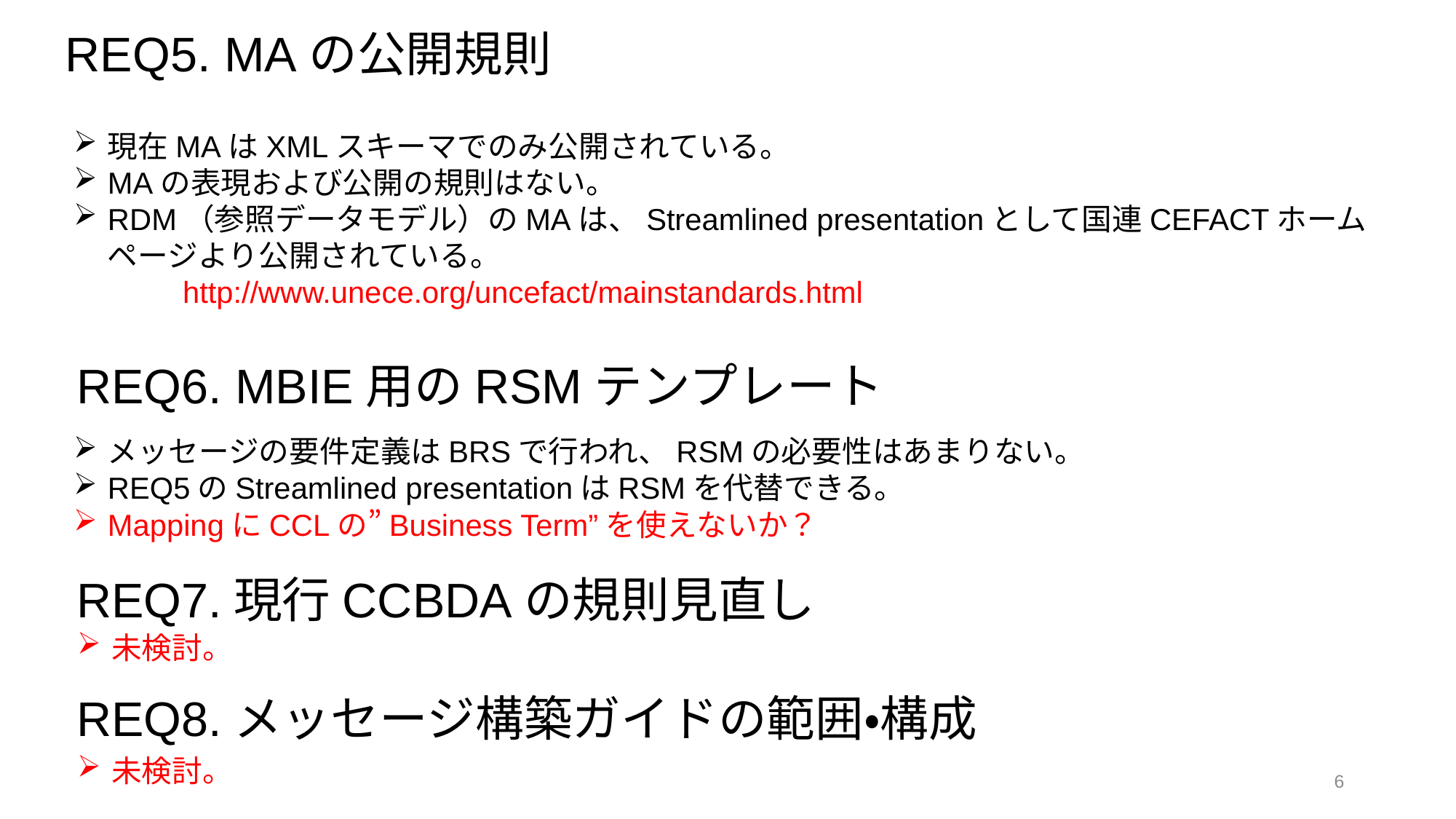

REQ5. MAの公開規則
現在MAはXMLスキーマでのみ公開されている。
MAの表現および公開の規則はない。
RDM（参照データモデル）のMAは、Streamlined presentationとして国連CEFACTホームページより公開されている。
	http://www.unece.org/uncefact/mainstandards.html
REQ6. MBIE用のRSMテンプレート
メッセージの要件定義はBRSで行われ、RSMの必要性はあまりない。
REQ5のStreamlined presentationはRSMを代替できる。
MappingにCCLの”Business Term”を使えないか？
REQ7.現行CCBDAの規則見直し
未検討。
REQ8.メッセージ構築ガイドの範囲・構成
未検討。
6